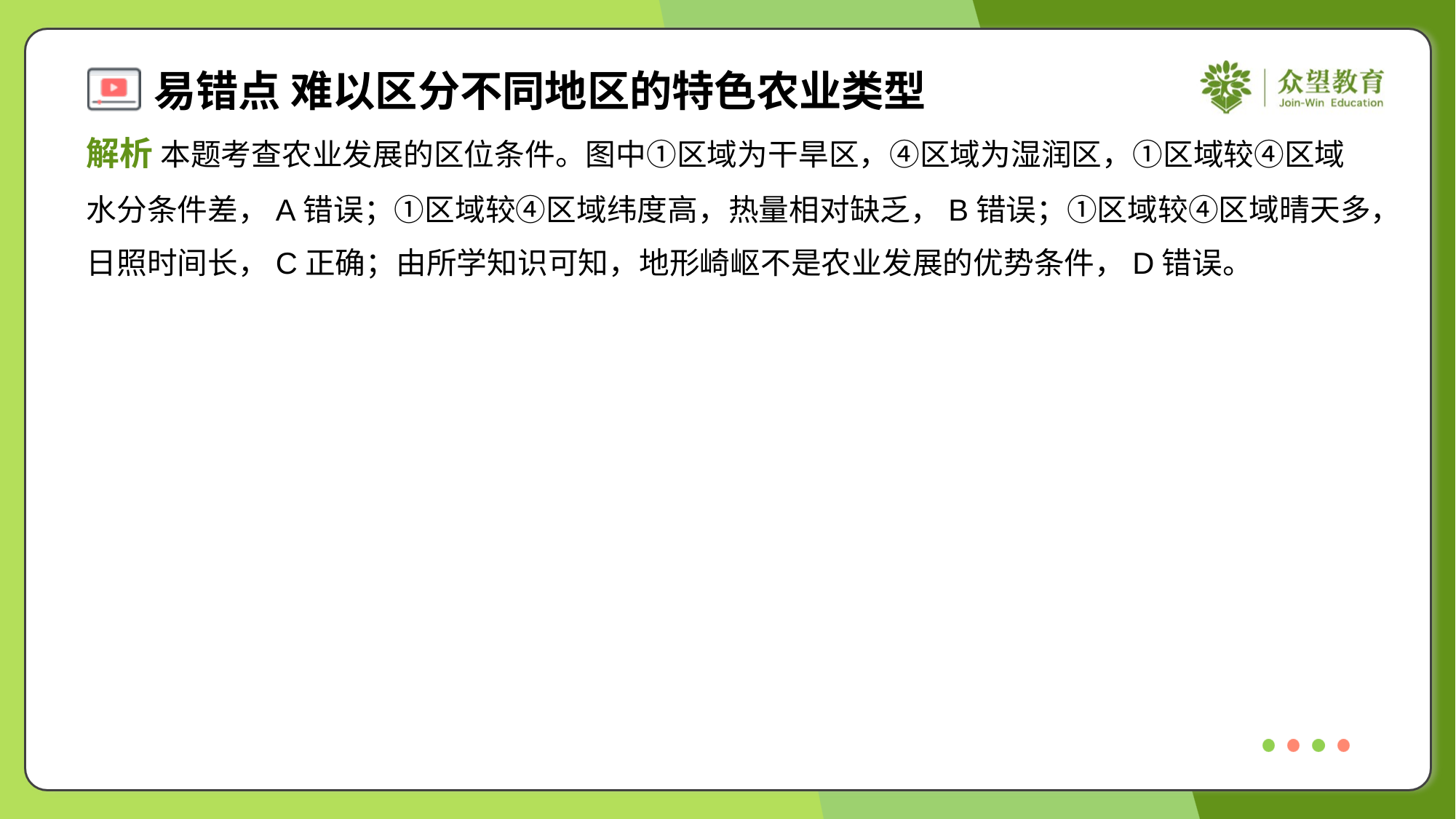

解析 本题考查农业发展的区位条件。图中①区域为干旱区，④区域为湿润区，①区域较④区域
水分条件差，A错误；①区域较④区域纬度高，热量相对缺乏，B错误；①区域较④区域晴天多，
日照时间长，C正确；由所学知识可知，地形崎岖不是农业发展的优势条件，D错误。